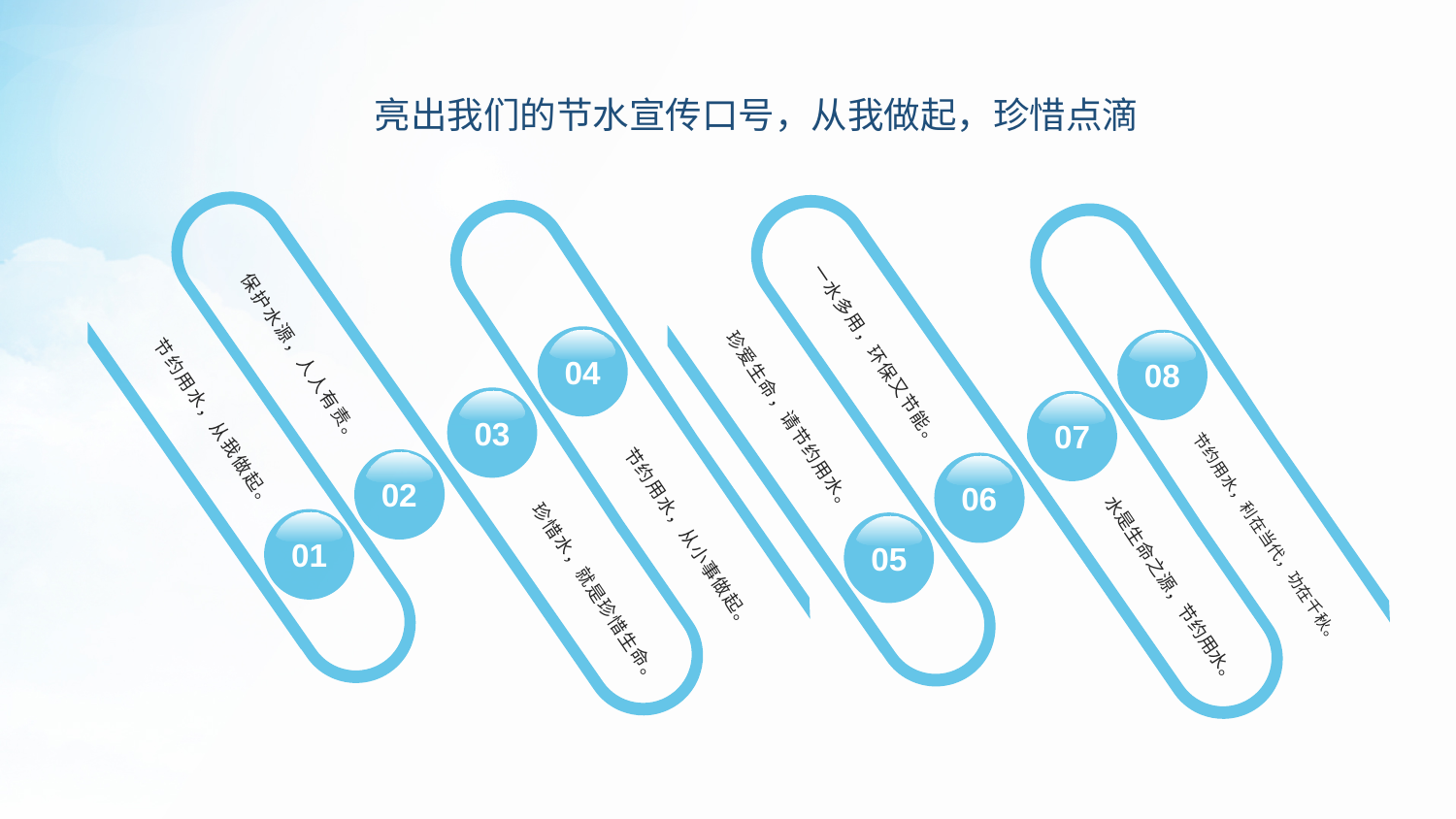

亮出我们的节水宣传口号，从我做起，珍惜点滴

一水多用，环保又节能。

06
保护水源，人人有责。

02
珍爱生命，请节约用水。

05
节约用水，从我做起。

01

04
节约用水，从小事做起。

08
节约用水，利在当代，功在千秋。

03
珍惜水，就是珍惜生命。

07
水是生命之源，节约用水。